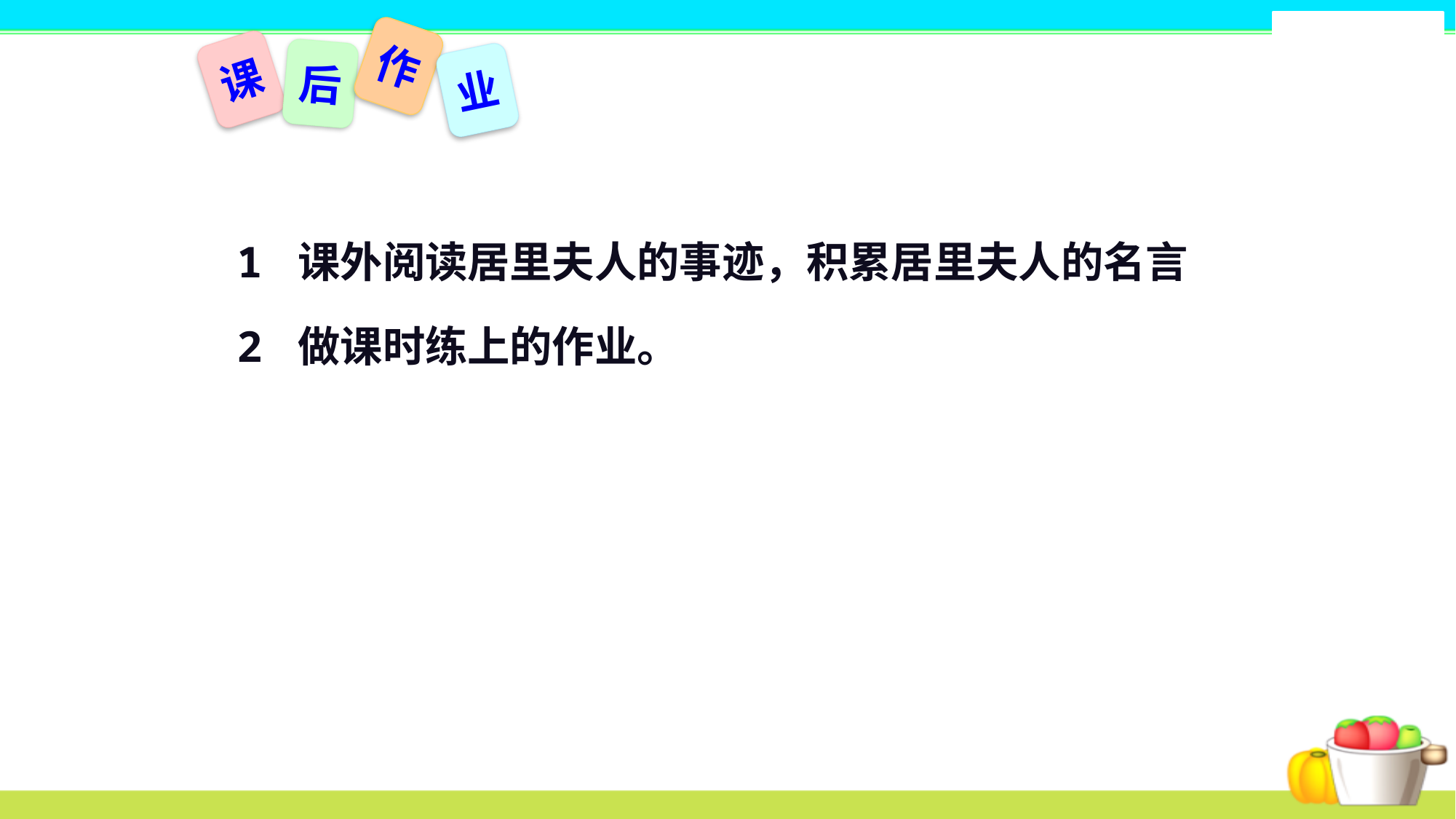

作
课
后
业
1 课外阅读居里夫人的事迹，积累居里夫人的名言
2 做课时练上的作业。